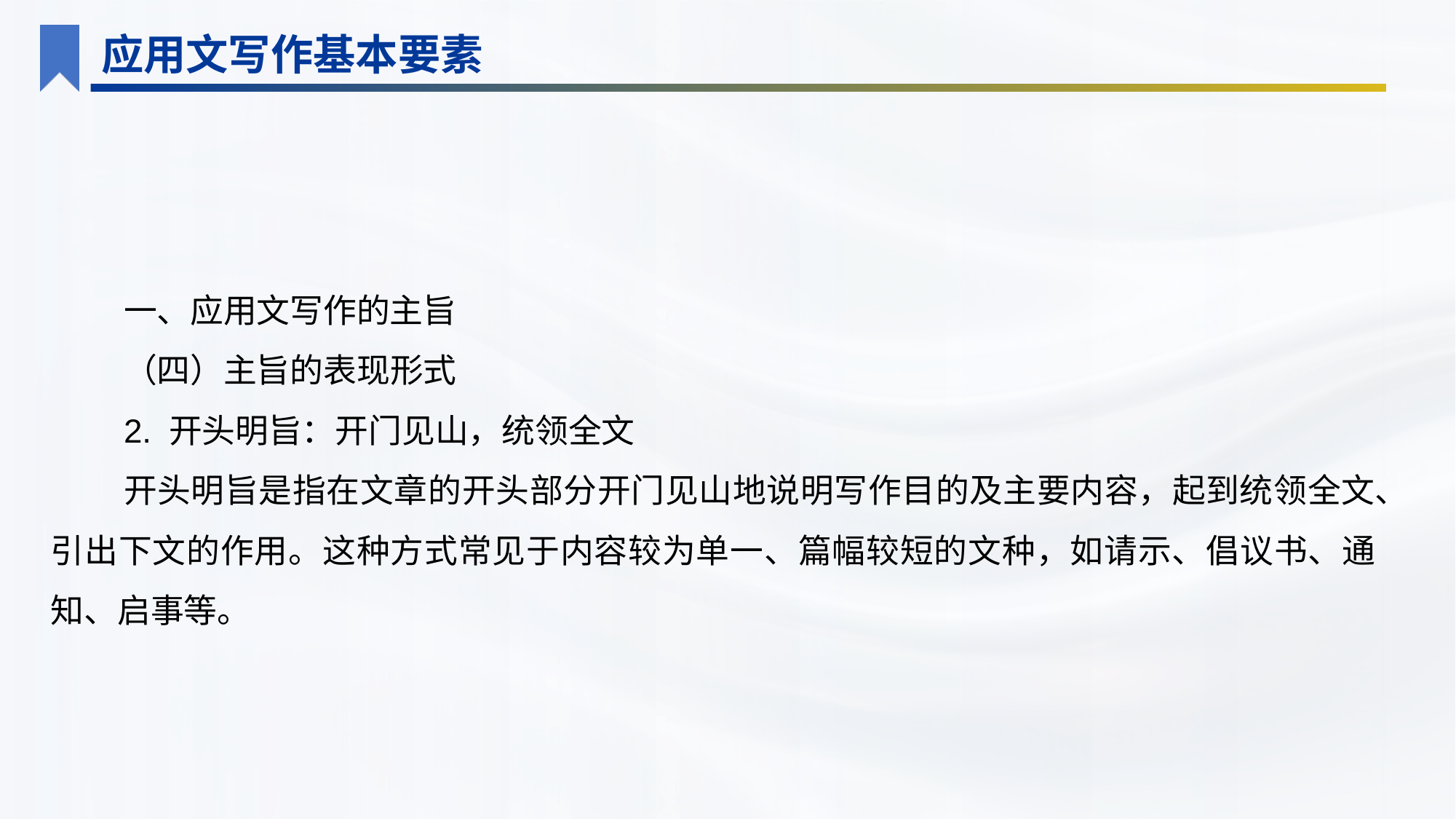

应用文写作基本要素
一、应用文写作的主旨
（四）主旨的表现形式
2. 开头明旨：开门见山，统领全文
开头明旨是指在文章的开头部分开门见山地说明写作目的及主要内容，起到统领全文、引出下文的作用。这种方式常见于内容较为单一、篇幅较短的文种，如请示、倡议书、通知、启事等。